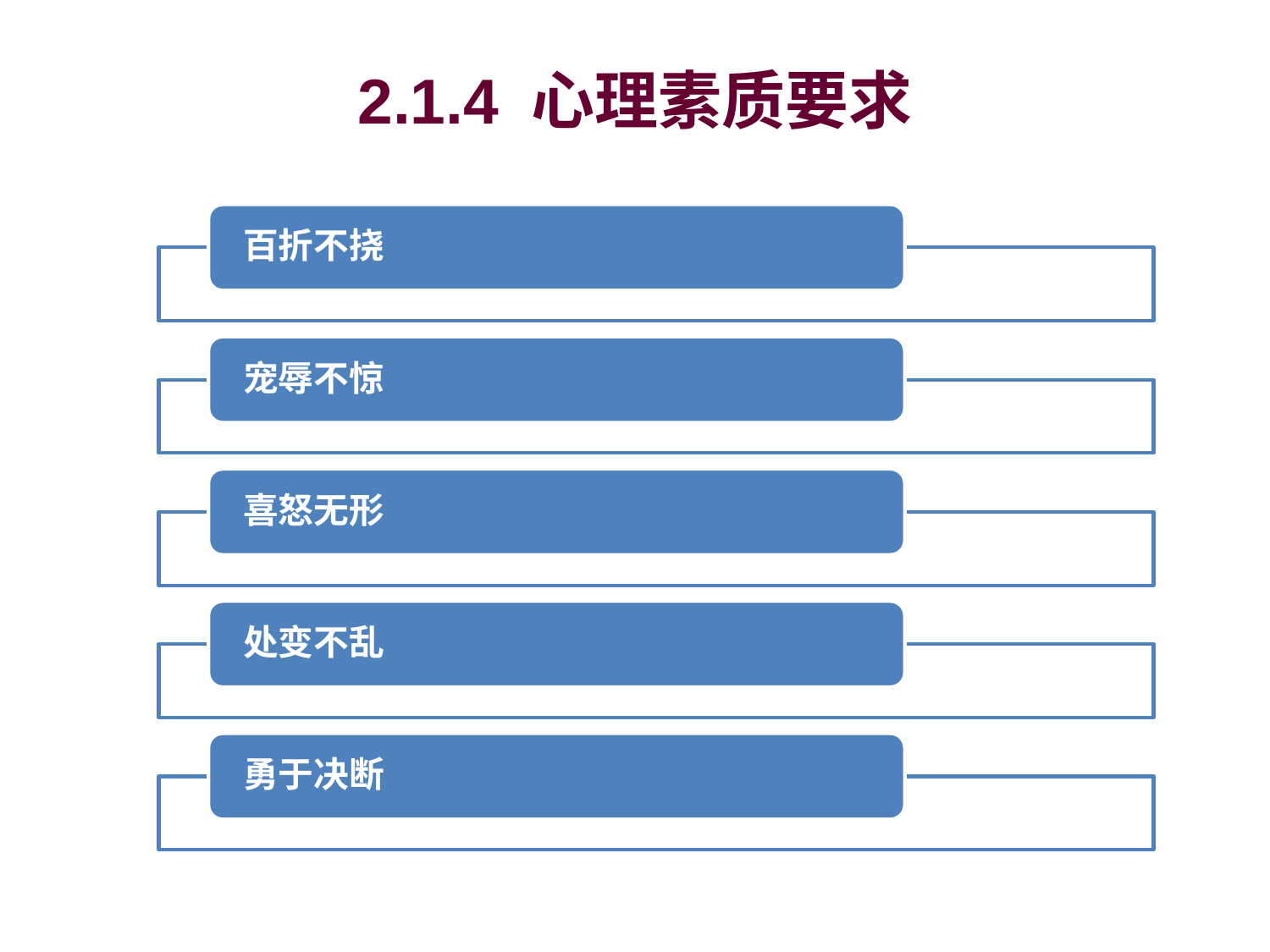

# 2.1.4 心理素质要求
百折不挠
宠辱不惊
喜怒无形
处变不乱
勇于决断